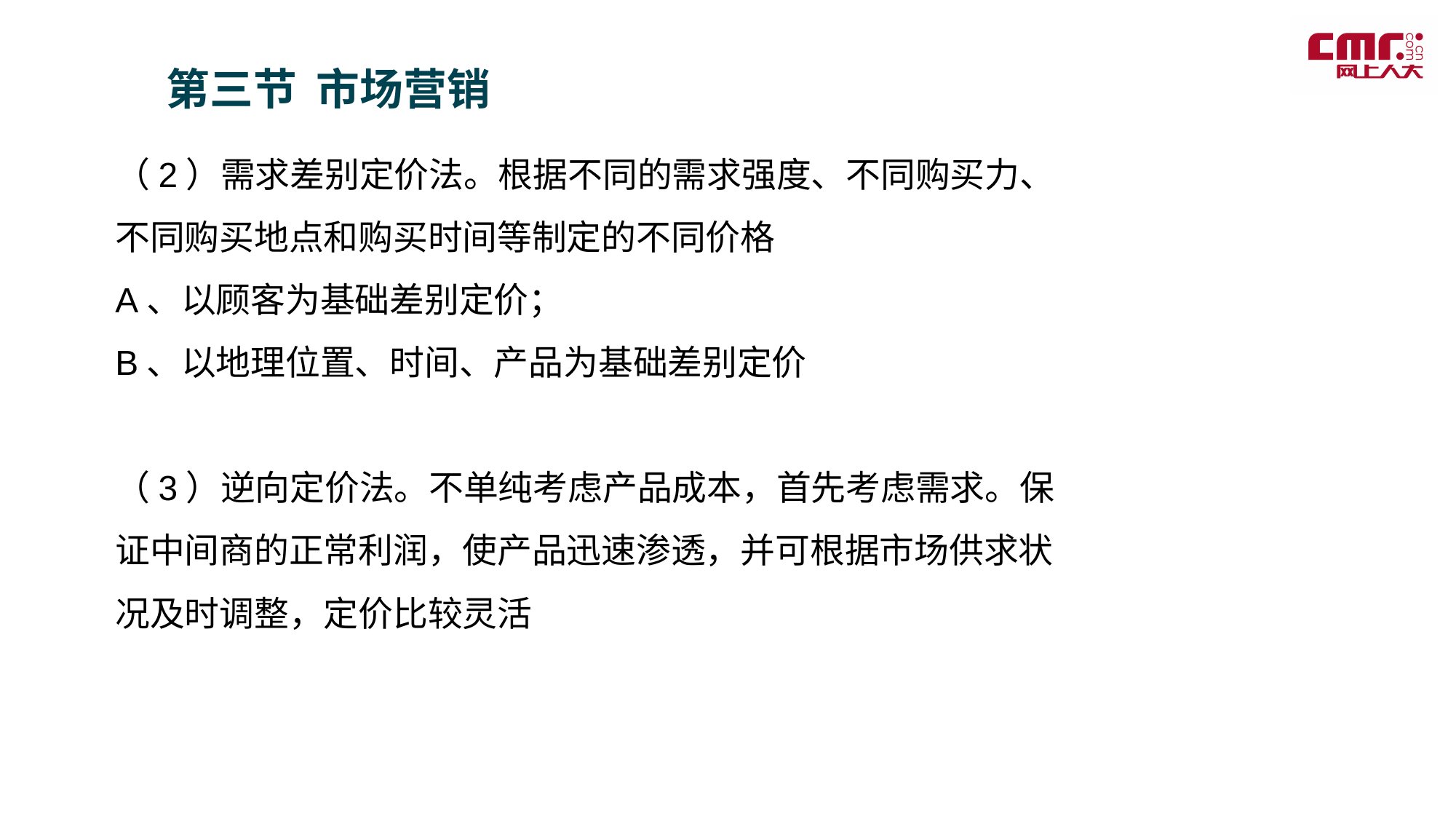

第三节  市场营销
（2）需求差别定价法。根据不同的需求强度、不同购买力、不同购买地点和购买时间等制定的不同价格
A、以顾客为基础差别定价；
B、以地理位置、时间、产品为基础差别定价

（3）逆向定价法。不单纯考虑产品成本，首先考虑需求。保证中间商的正常利润，使产品迅速渗透，并可根据市场供求状况及时调整，定价比较灵活